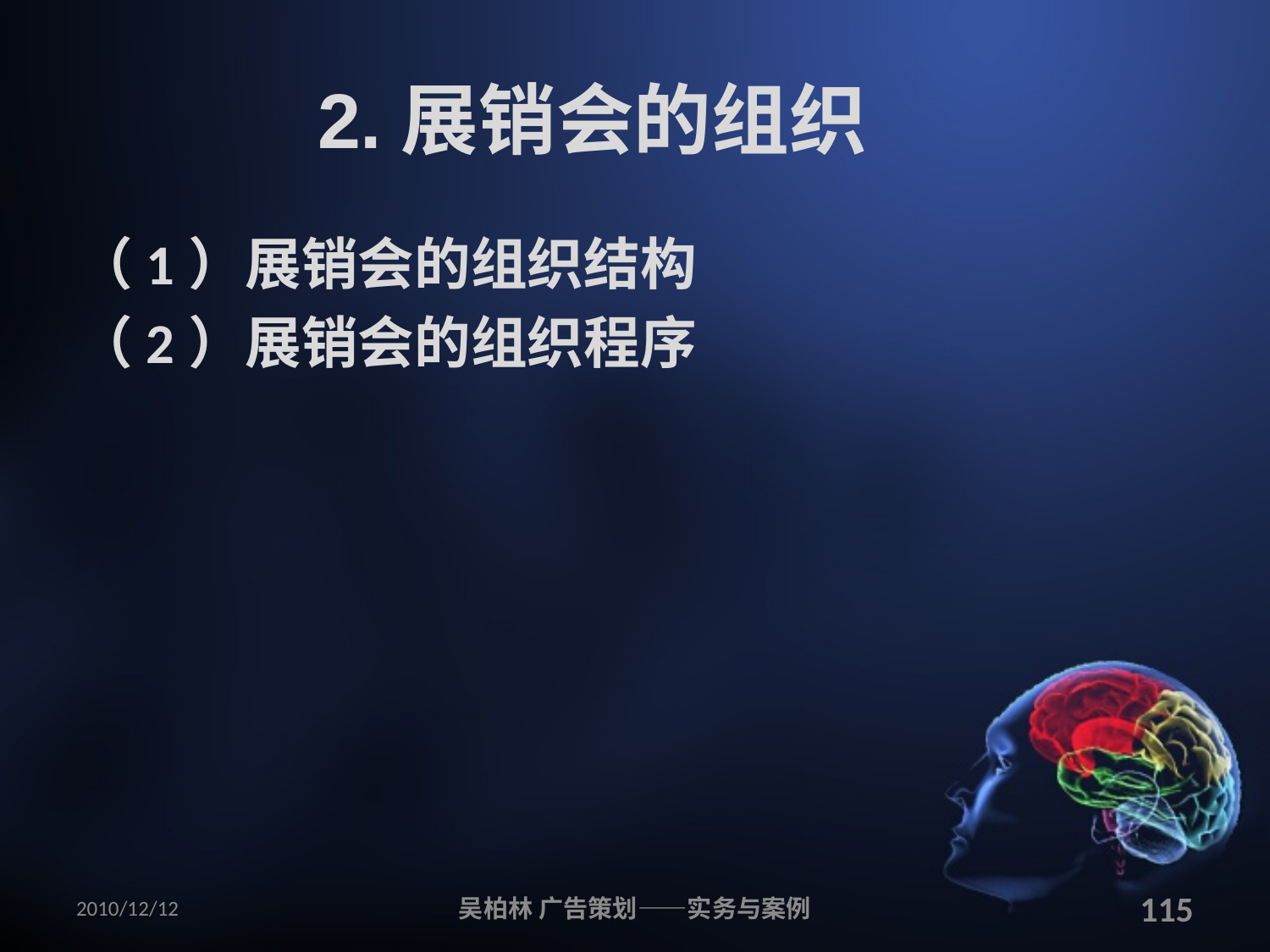

# 2.展销会的组织
（1）展销会的组织结构
（2）展销会的组织程序
2010/12/12
吴柏林 广告策划——实务与案例
115